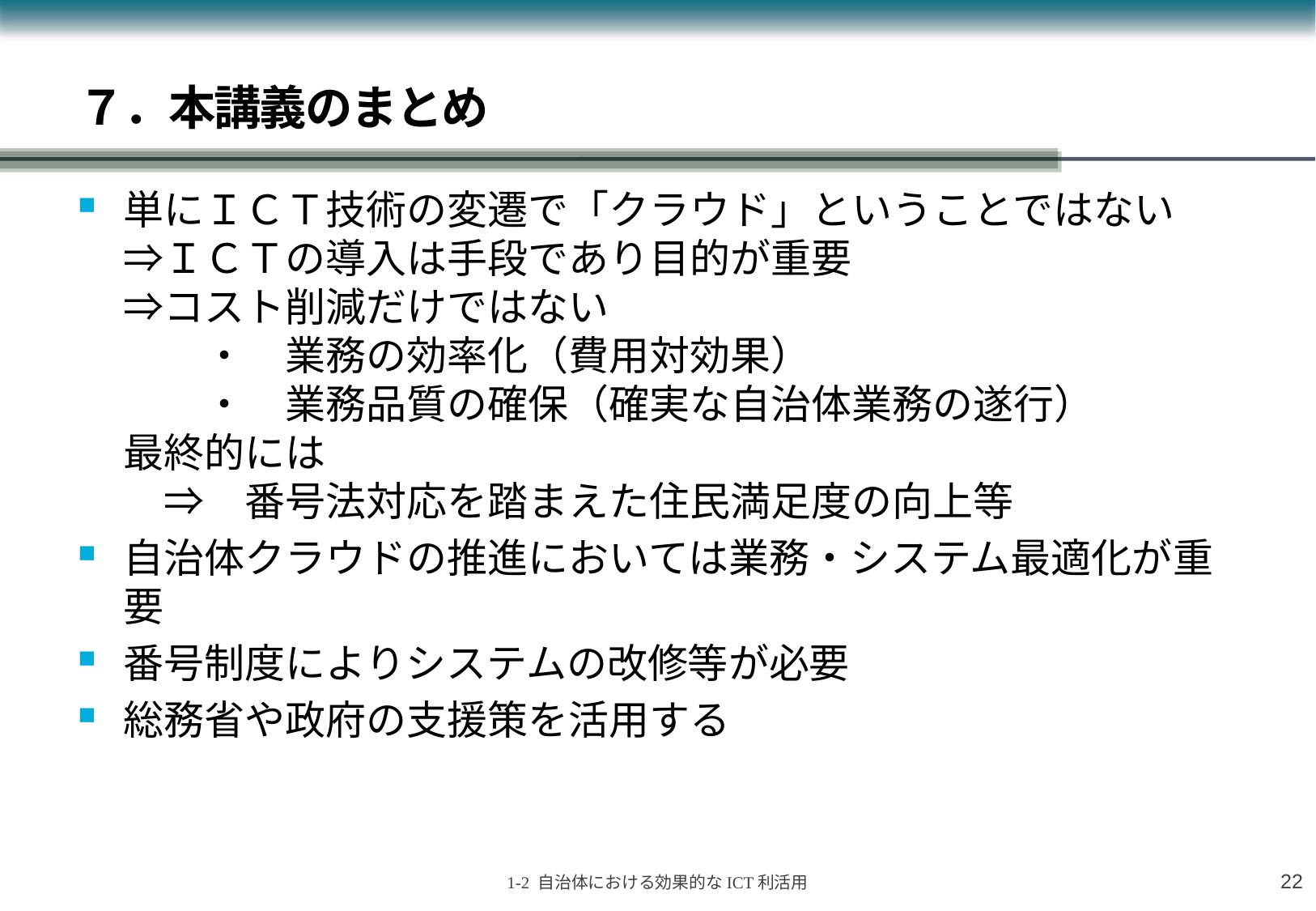

# ７．本講義のまとめ
単にＩＣＴ技術の変遷で「クラウド」ということではない
⇒ＩＣＴの導入は手段であり目的が重要
⇒コスト削減だけではない
　　・　業務の効率化（費用対効果）
　　・　業務品質の確保（確実な自治体業務の遂行）
最終的には
　⇒　番号法対応を踏まえた住民満足度の向上等
自治体クラウドの推進においては業務・システム最適化が重要
番号制度によりシステムの改修等が必要
総務省や政府の支援策を活用する
22
1-2 自治体における効果的なICT利活用